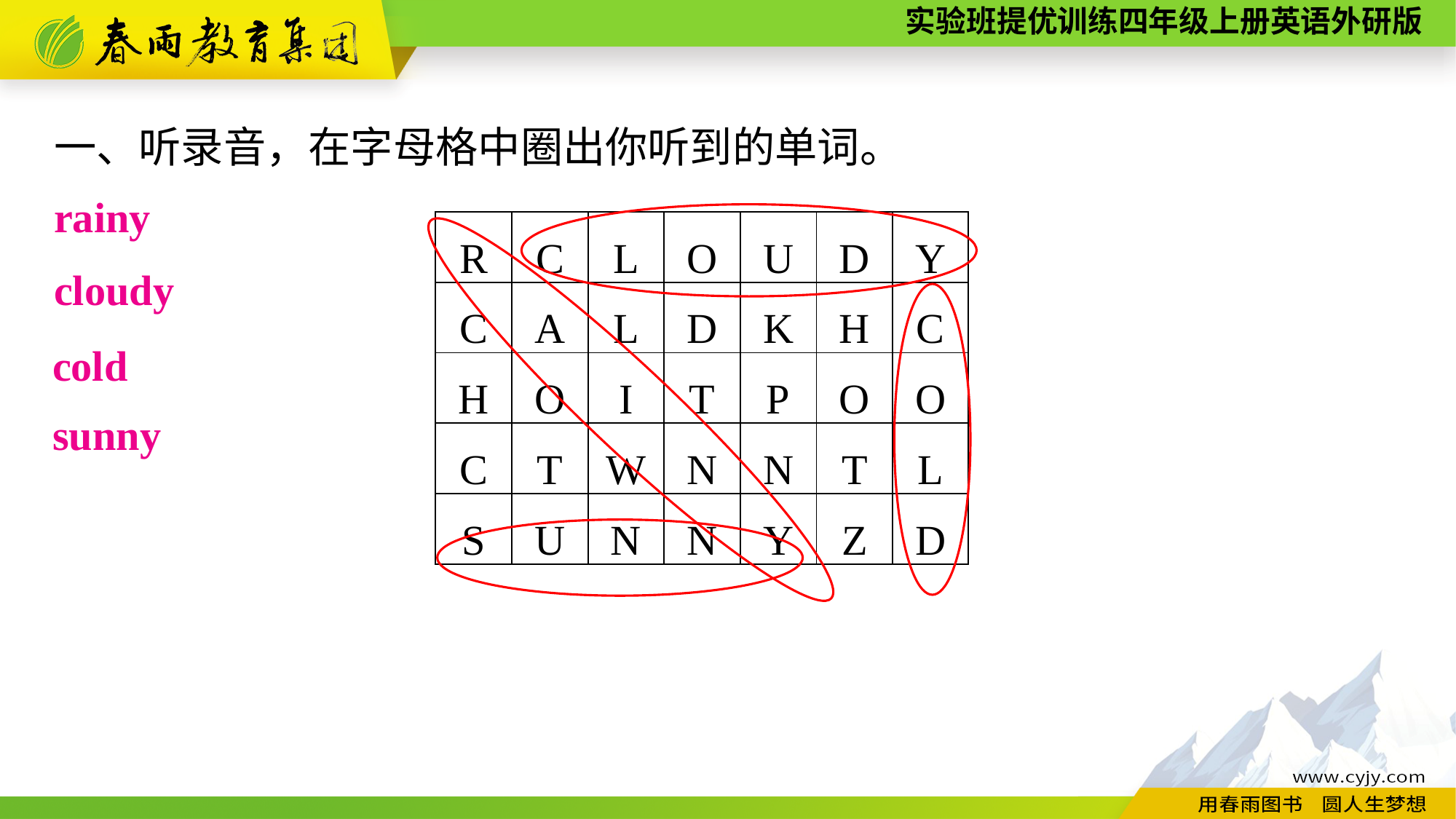

一、听录音，在字母格中圈出你听到的单词。

rainy
| R | C | L | O | U | D | Y |
| --- | --- | --- | --- | --- | --- | --- |
| C | A | L | D | K | H | C |
| H | O | I | T | P | O | O |
| C | T | W | N | N | T | L |
| S | U | N | N | Y | Z | D |
cloudy

cold

sunny